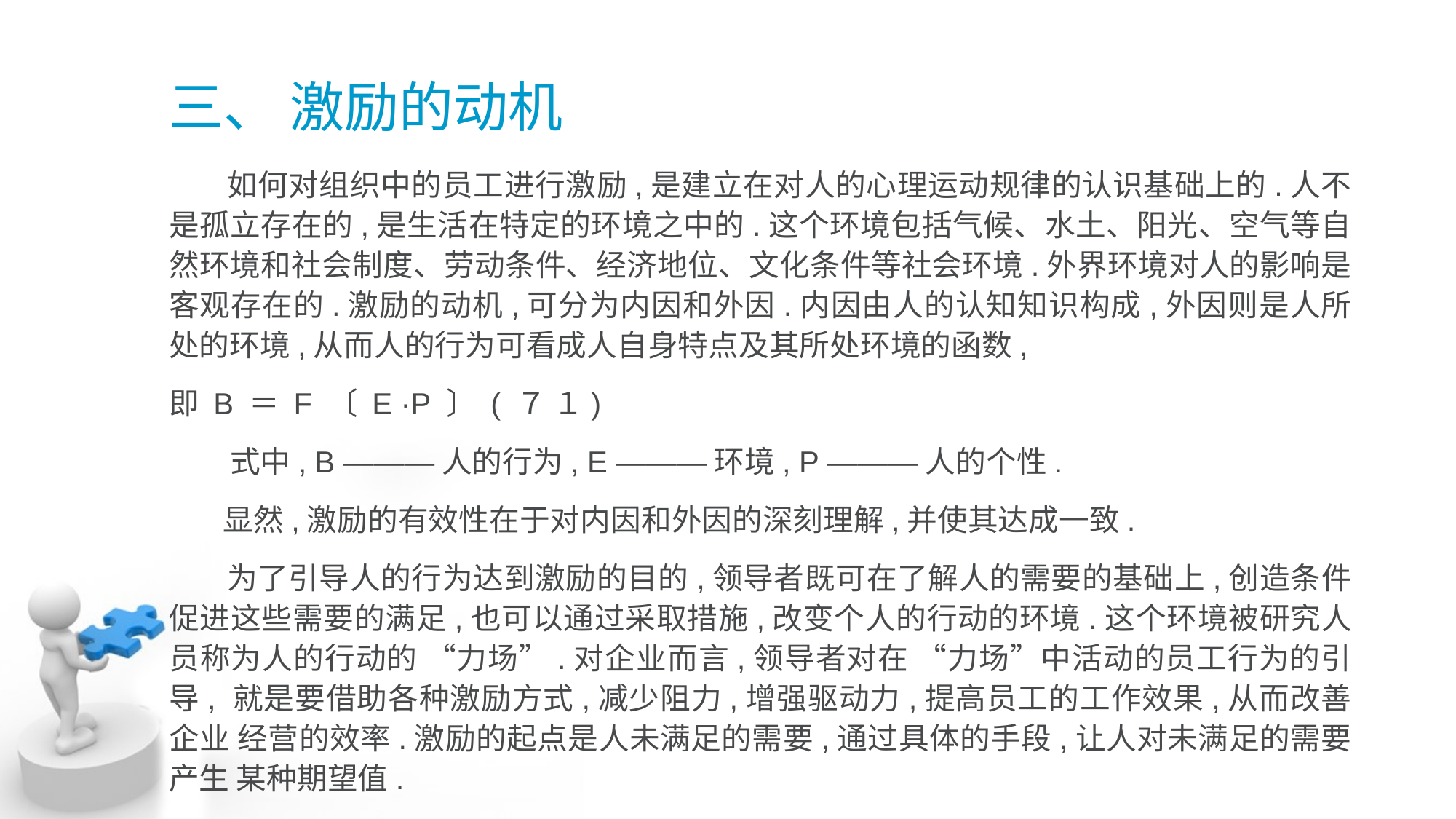

# 三、 激励的动机
       如何对组织中的员工进行激励,是建立在对人的心理运动规律的认识基础上的.人不 是孤立存在的,是生活在特定的环境之中的.这个环境包括气候、水土、阳光、空气等自 然环境和社会制度、劳动条件、经济地位、文化条件等社会环境.外界环境对人的影响是 客观存在的.激励的动机,可分为内因和外因.内因由人的认知知识构成,外因则是人所 处的环境,从而人的行为可看成人自身特点及其所处环境的函数,
即 B ＝ F 〔 E ·P 〕 ( ７ １)
        式中, B ———人的行为, E ———环境, P ———人的个性.
       显然,激励的有效性在于对内因和外因的深刻理解,并使其达成一致.
       为了引导人的行为达到激励的目的,领导者既可在了解人的需要的基础上,创造条件 促进这些需要的满足,也可以通过采取措施,改变个人的行动的环境.这个环境被研究人 员称为人的行动的 “力场”.对企业而言,领导者对在 “力场”中活动的员工行为的引导, 就是要借助各种激励方式,减少阻力,增强驱动力,提高员工的工作效果,从而改善企业 经营的效率.激励的起点是人未满足的需要,通过具体的手段,让人对未满足的需要产生 某种期望值.